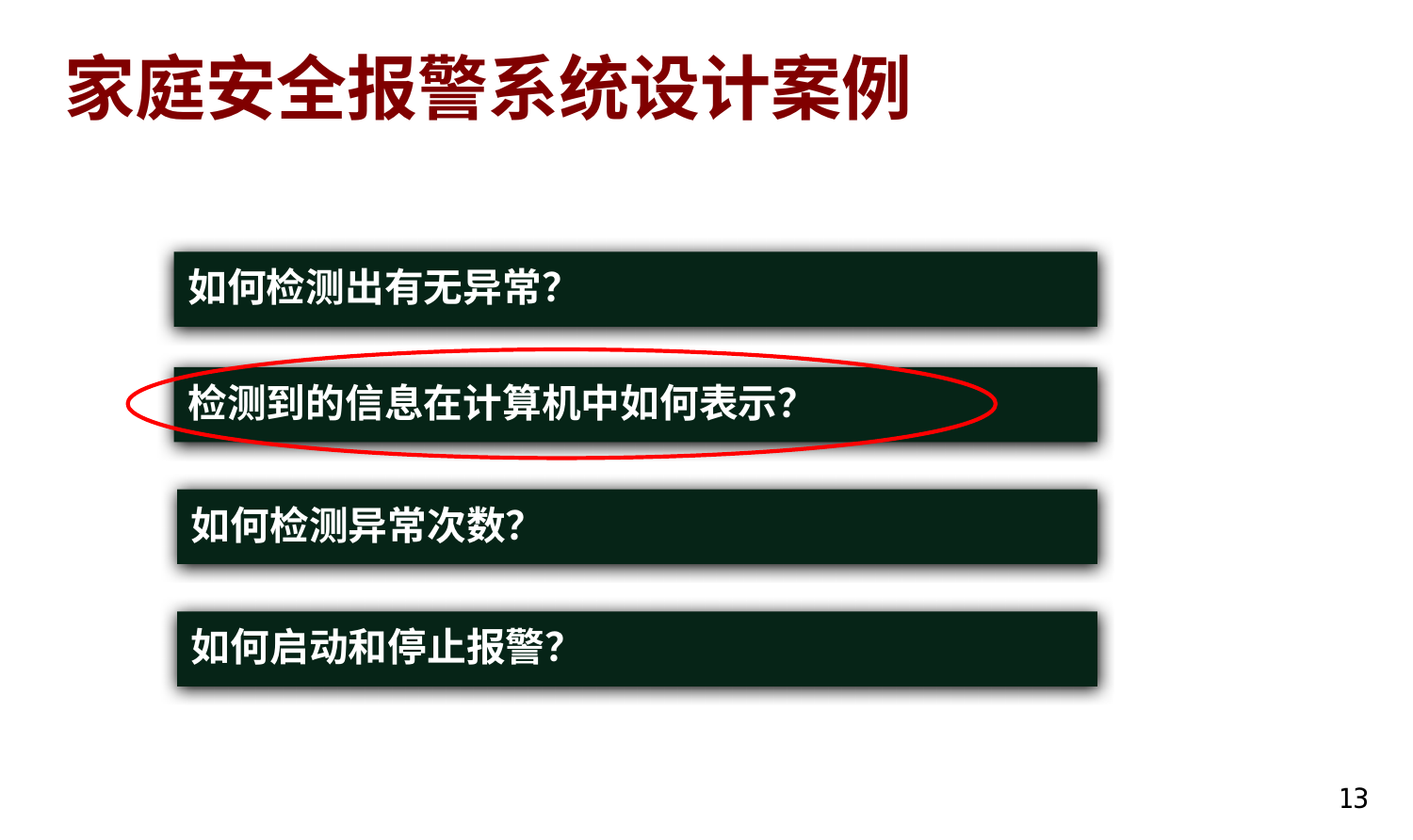

# 家庭安全报警系统设计案例
如何检测出有无异常？

检测到的信息在计算机中如何表示？
如何检测异常次数？
如何启动和停止报警？
13